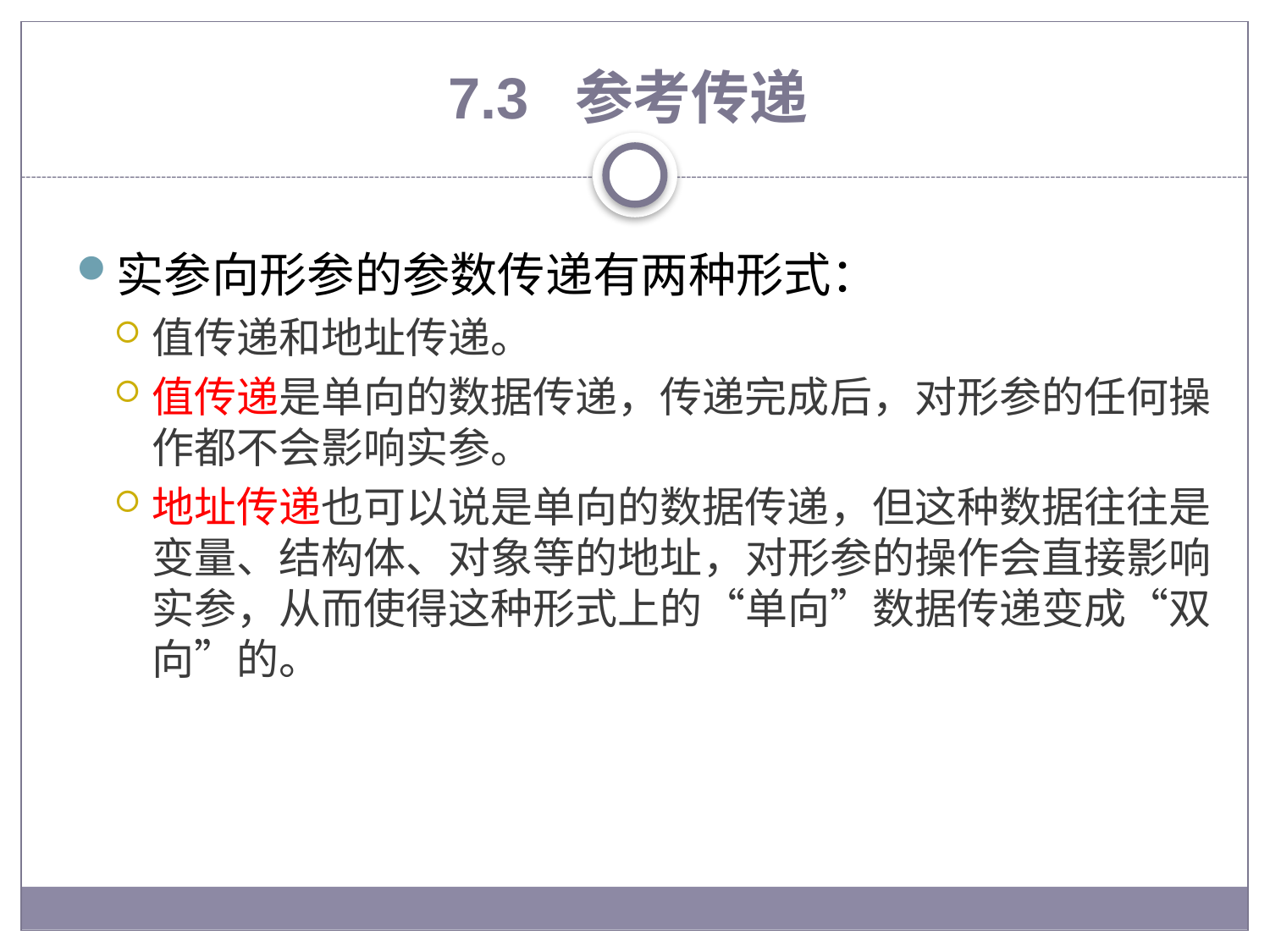

# 7.3  参考传递
实参向形参的参数传递有两种形式：
值传递和地址传递。
值传递是单向的数据传递，传递完成后，对形参的任何操作都不会影响实参。
地址传递也可以说是单向的数据传递，但这种数据往往是变量、结构体、对象等的地址，对形参的操作会直接影响实参，从而使得这种形式上的“单向”数据传递变成“双向”的。